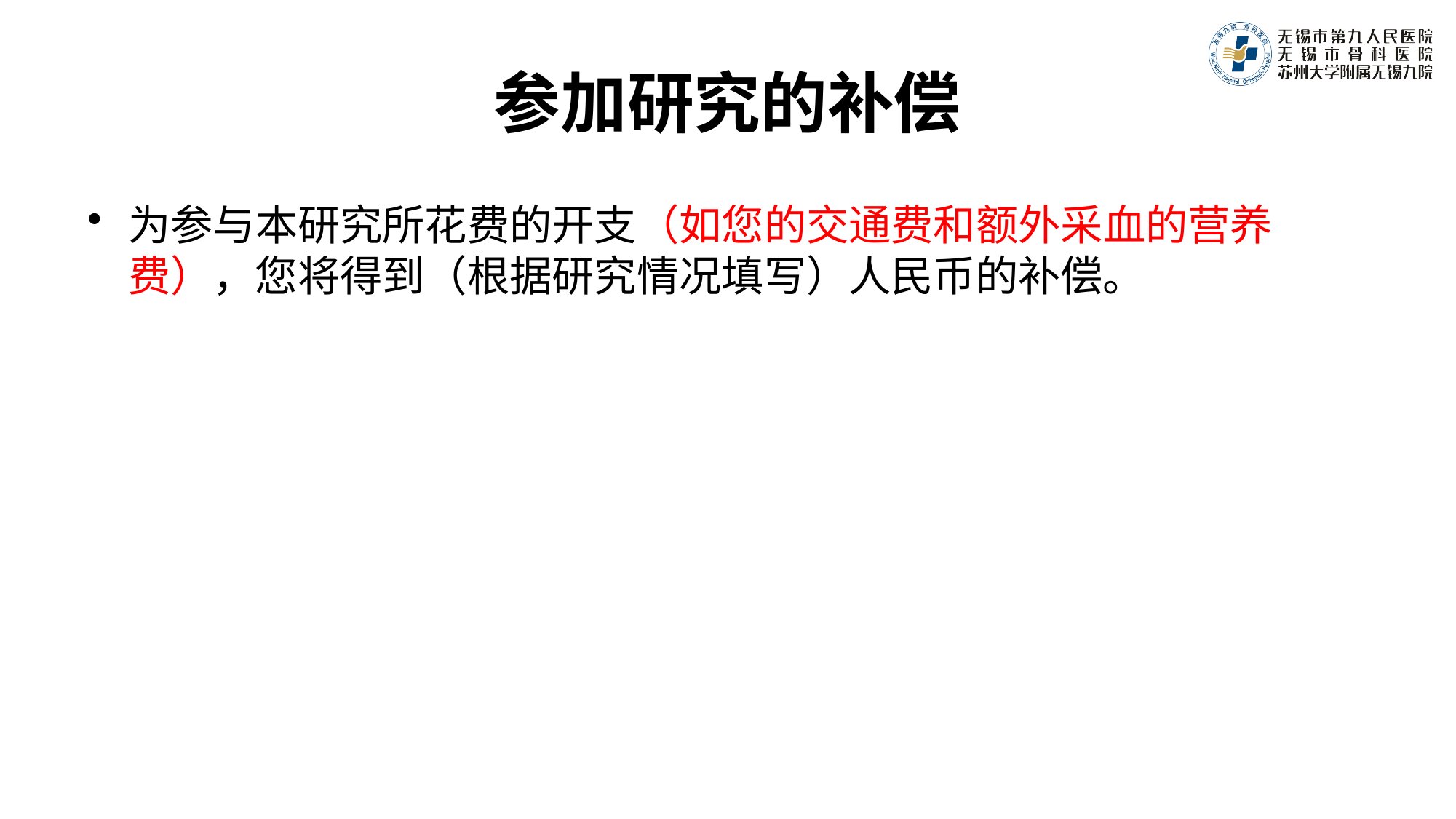

# 参加研究的补偿
为参与本研究所花费的开支（如您的交通费和额外采血的营养费），您将得到（根据研究情况填写）人民币的补偿。